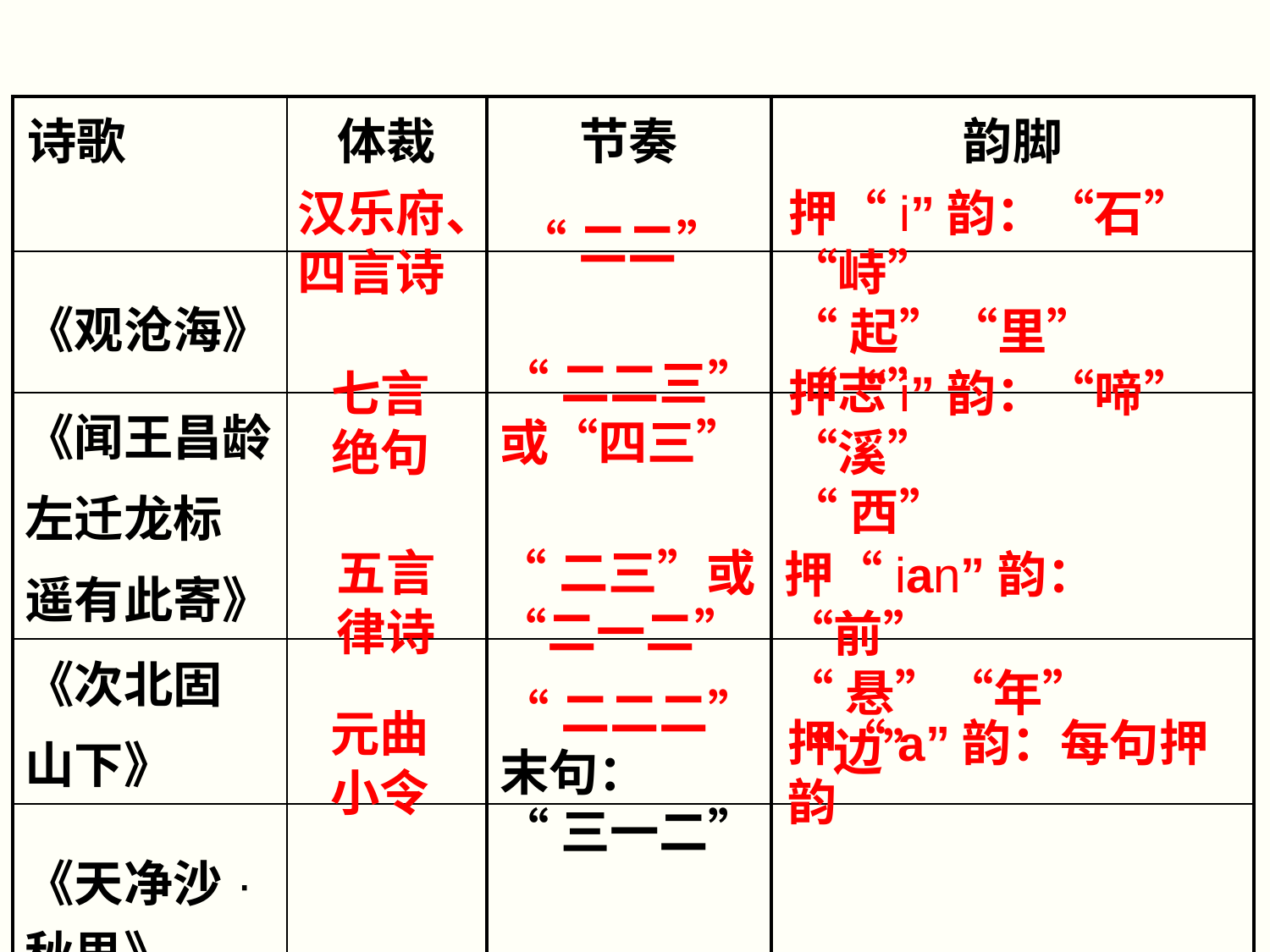

| 诗歌 | 体裁 | 节奏 | 韵脚 |
| --- | --- | --- | --- |
| 《观沧海》 |  |  |  |
| 《闻王昌龄 左迁龙标 遥有此寄》 |  |  |  |
| 《次北固 山下》 |  |  |  |
| 《天净沙·秋思》 |  |  |  |
汉乐府、四言诗
押“i”韵：“石”“峙”
“起”“里”“志”
“二二”
“二二三”或“四三”
七言绝句
押“i”韵：“啼”“溪”
“西”
“二三”或“二一二”
五言
律诗
押“ian”韵：“前”
“悬”“年”“边”
“二二二”
末句：
“三一二”
元曲
小令
押“a”韵：每句押韵